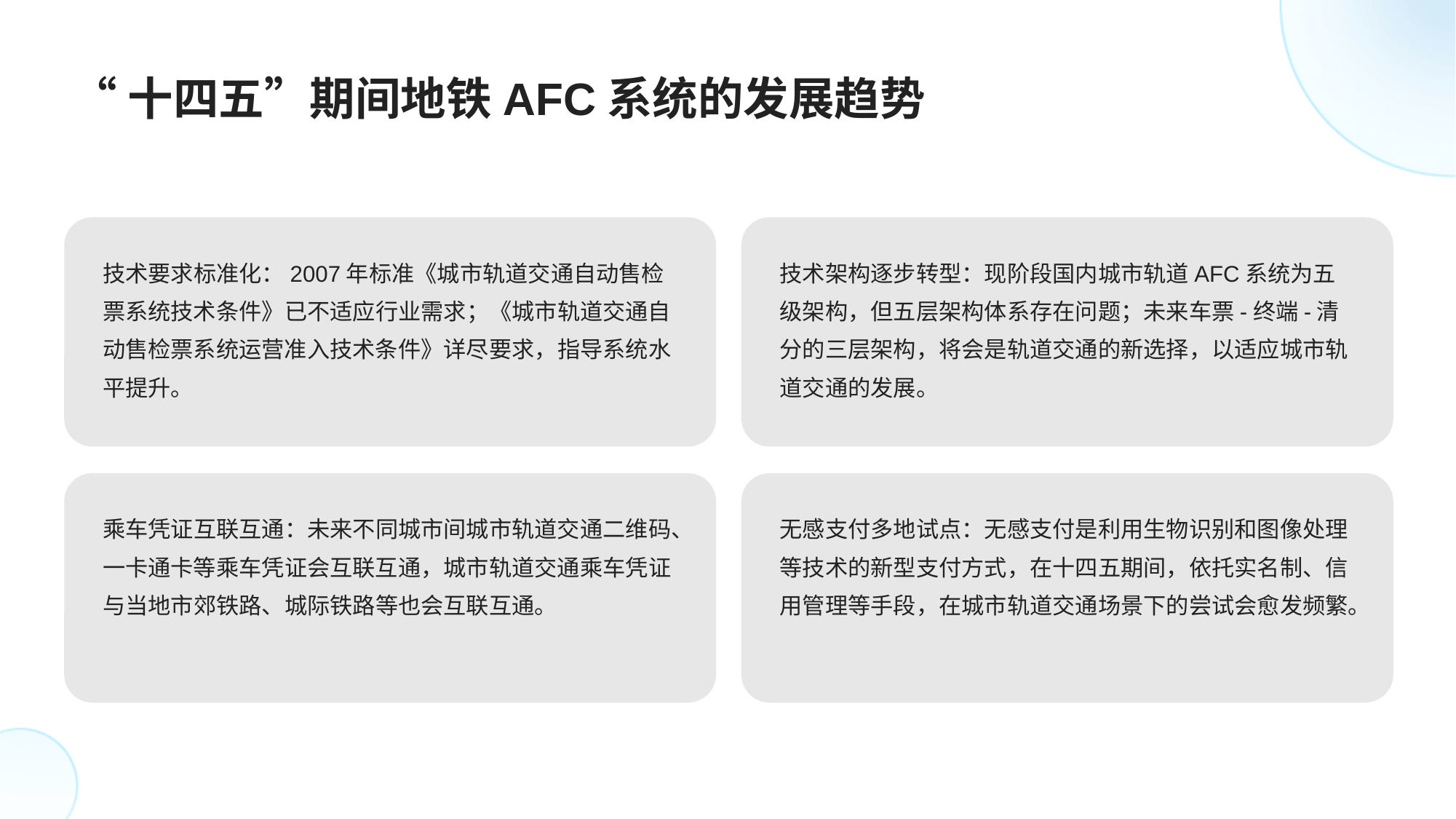

“十四五”期间地铁AFC系统的发展趋势

技术要求标准化：2007年标准《城市轨道交通自动售检票系统技术条件》已不适应行业需求；《城市轨道交通自动售检票系统运营准入技术条件》详尽要求，指导系统水平提升。
技术架构逐步转型：现阶段国内城市轨道AFC系统为五级架构，但五层架构体系存在问题；未来车票-终端-清分的三层架构，将会是轨道交通的新选择，以适应城市轨道交通的发展。

乘车凭证互联互通：未来不同城市间城市轨道交通二维码、一卡通卡等乘车凭证会互联互通，城市轨道交通乘车凭证与当地市郊铁路、城际铁路等也会互联互通。
无感支付多地试点：无感支付是利用生物识别和图像处理等技术的新型支付方式，在十四五期间，依托实名制、信用管理等手段，在城市轨道交通场景下的尝试会愈发频繁。